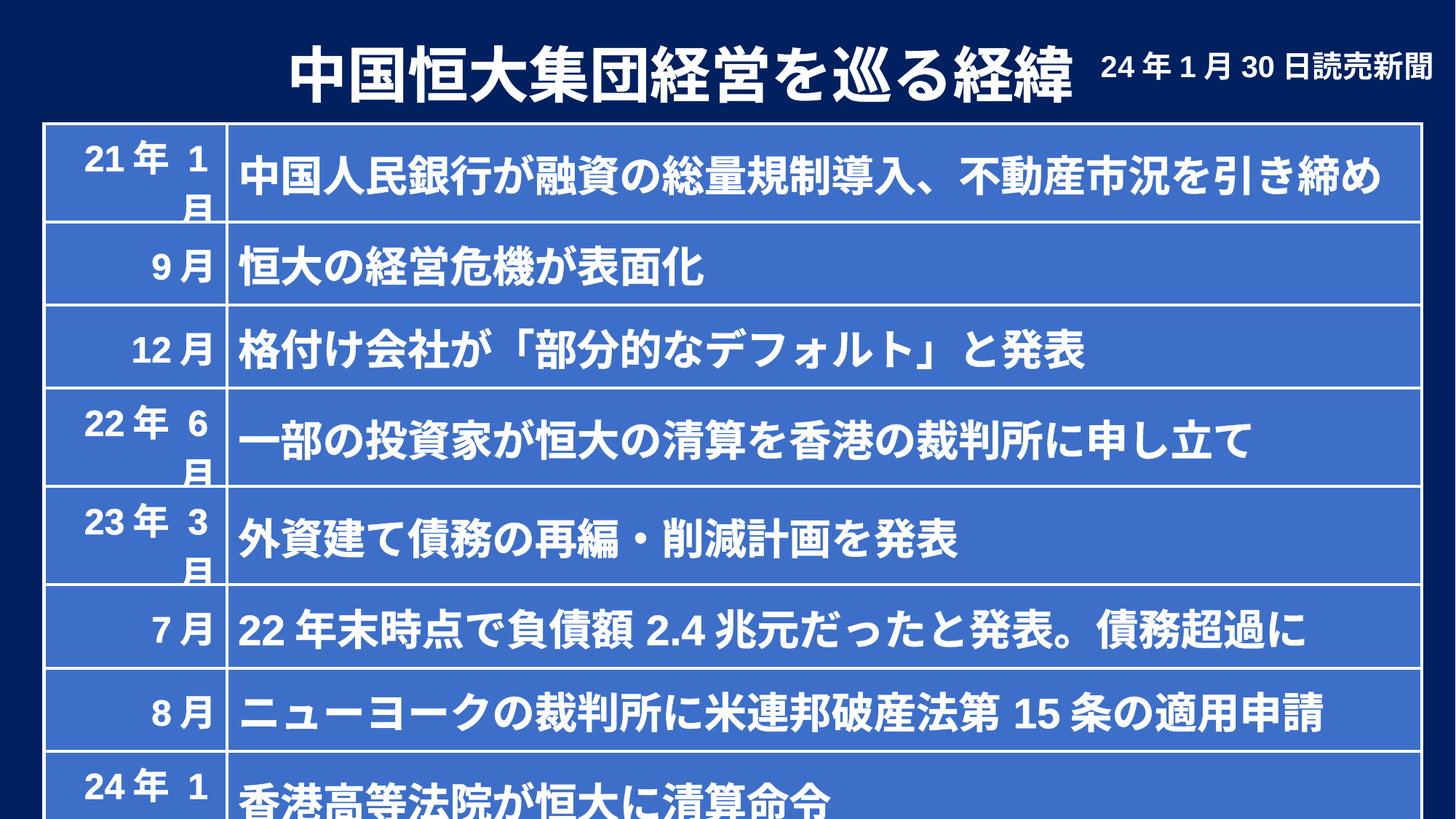

中国恒大集団経営を巡る経緯
24年1月30日読売新聞
| 21年 1月 | 中国人民銀行が融資の総量規制導入、不動産市況を引き締め |
| --- | --- |
| 9月 | 恒大の経営危機が表面化 |
| 12月 | 格付け会社が「部分的なデフォルト」と発表 |
| 22年 6月 | 一部の投資家が恒大の清算を香港の裁判所に申し立て |
| 23年 3月 | 外資建て債務の再編・削減計画を発表 |
| 7月 | 22年末時点で負債額2.4兆元だったと発表。債務超過に |
| 8月 | ニューヨークの裁判所に米連邦破産法第15条の適用申請 |
| 24年 1月 | 香港高等法院が恒大に清算命令 |